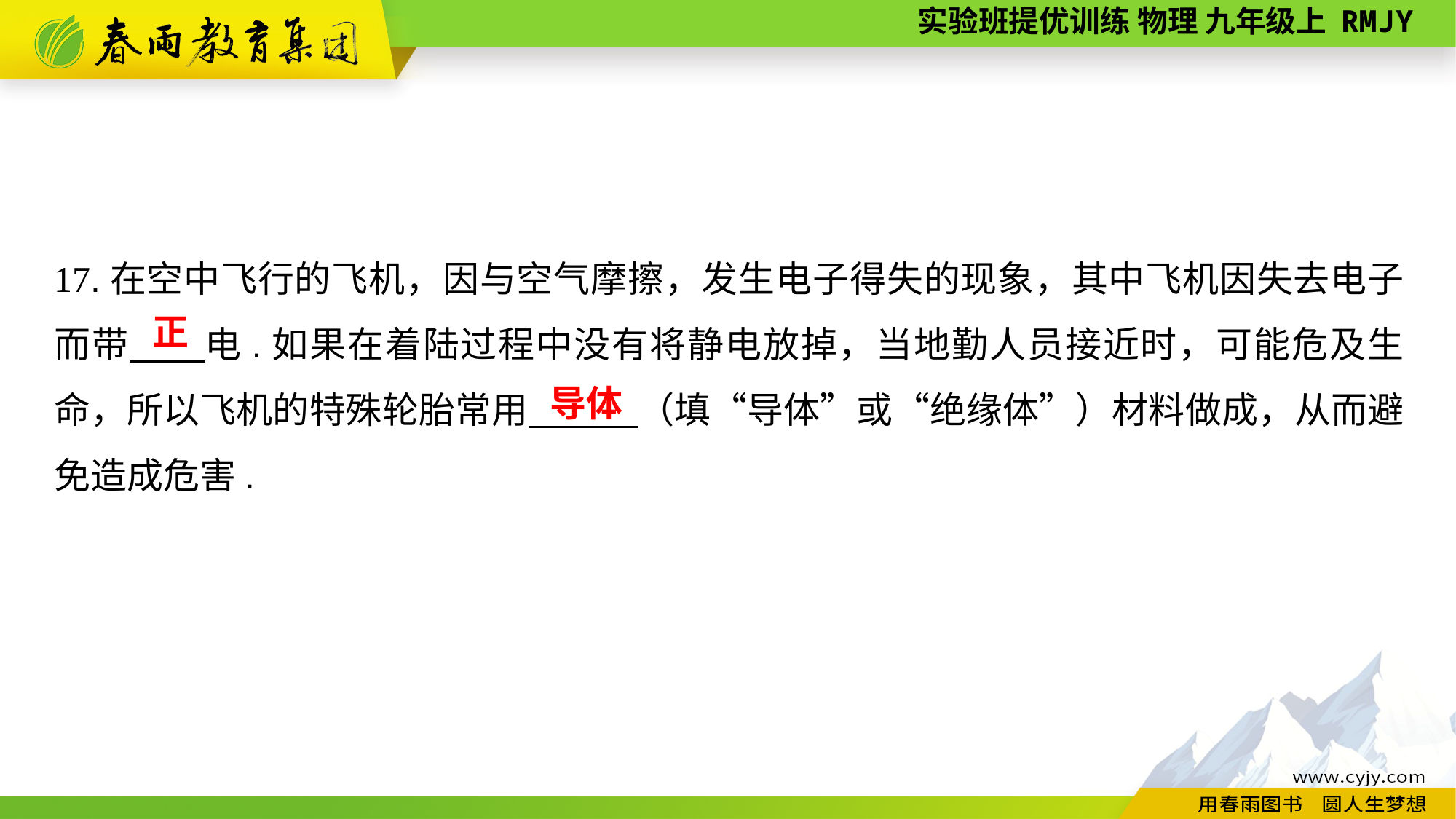

17.在空中飞行的飞机，因与空气摩擦，发生电子得失的现象，其中飞机因失去电子而带　　电.如果在着陆过程中没有将静电放掉，当地勤人员接近时，可能危及生命，所以飞机的特殊轮胎常用　　　（填“导体”或“绝缘体”）材料做成，从而避免造成危害.
正
导体